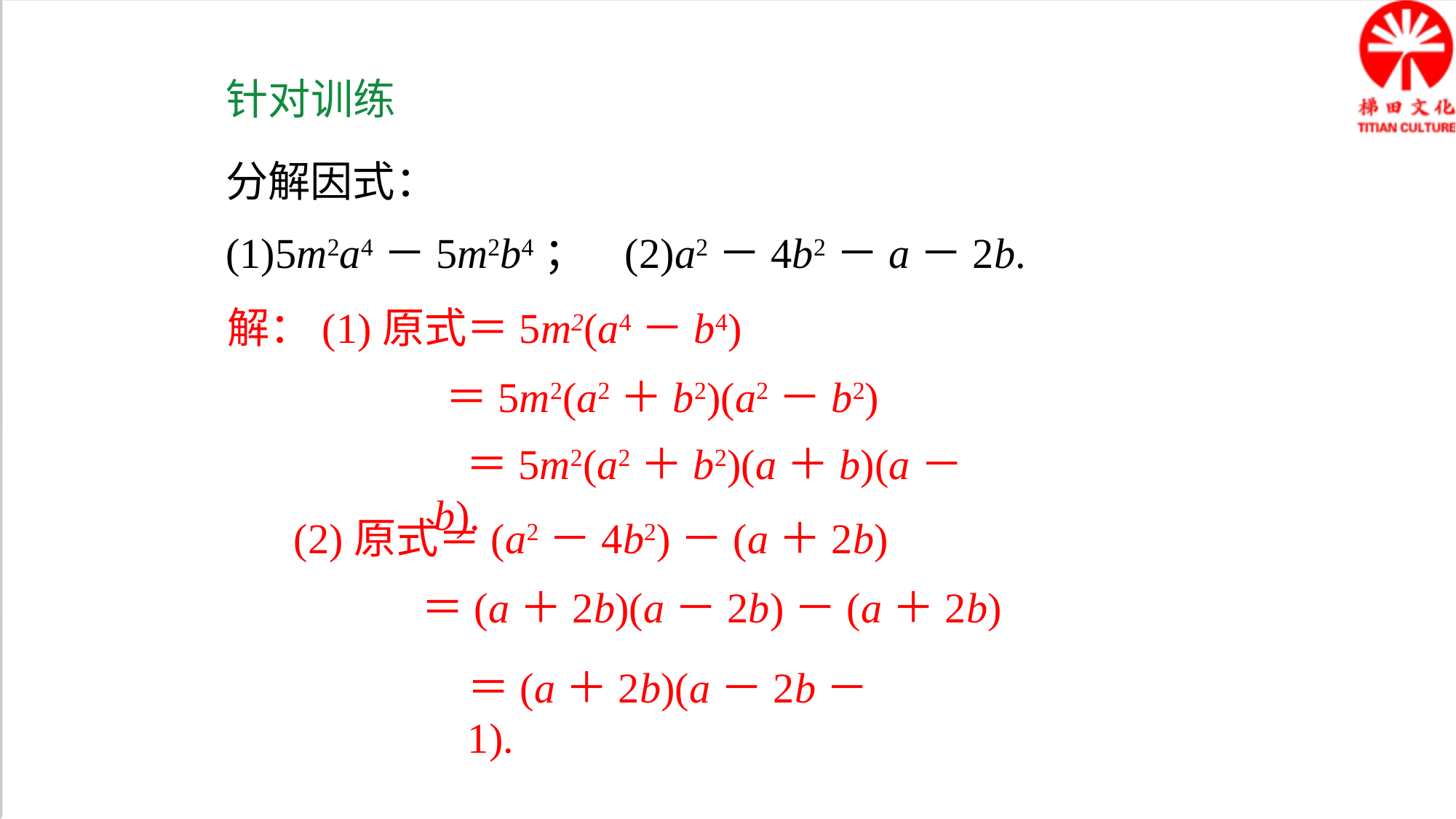

针对训练
分解因式：
(1)5m2a4－5m2b4；   (2)a2－4b2－a－2b.
解：(1)原式＝5m2(a4－b4)
＝5m2(a2＋b2)(a2－b2)
＝5m2(a2＋b2)(a＋b)(a－b).
 (2)原式＝(a2－4b2)－(a＋2b)
＝(a＋2b)(a－2b)－(a＋2b)
＝(a＋2b)(a－2b－1).